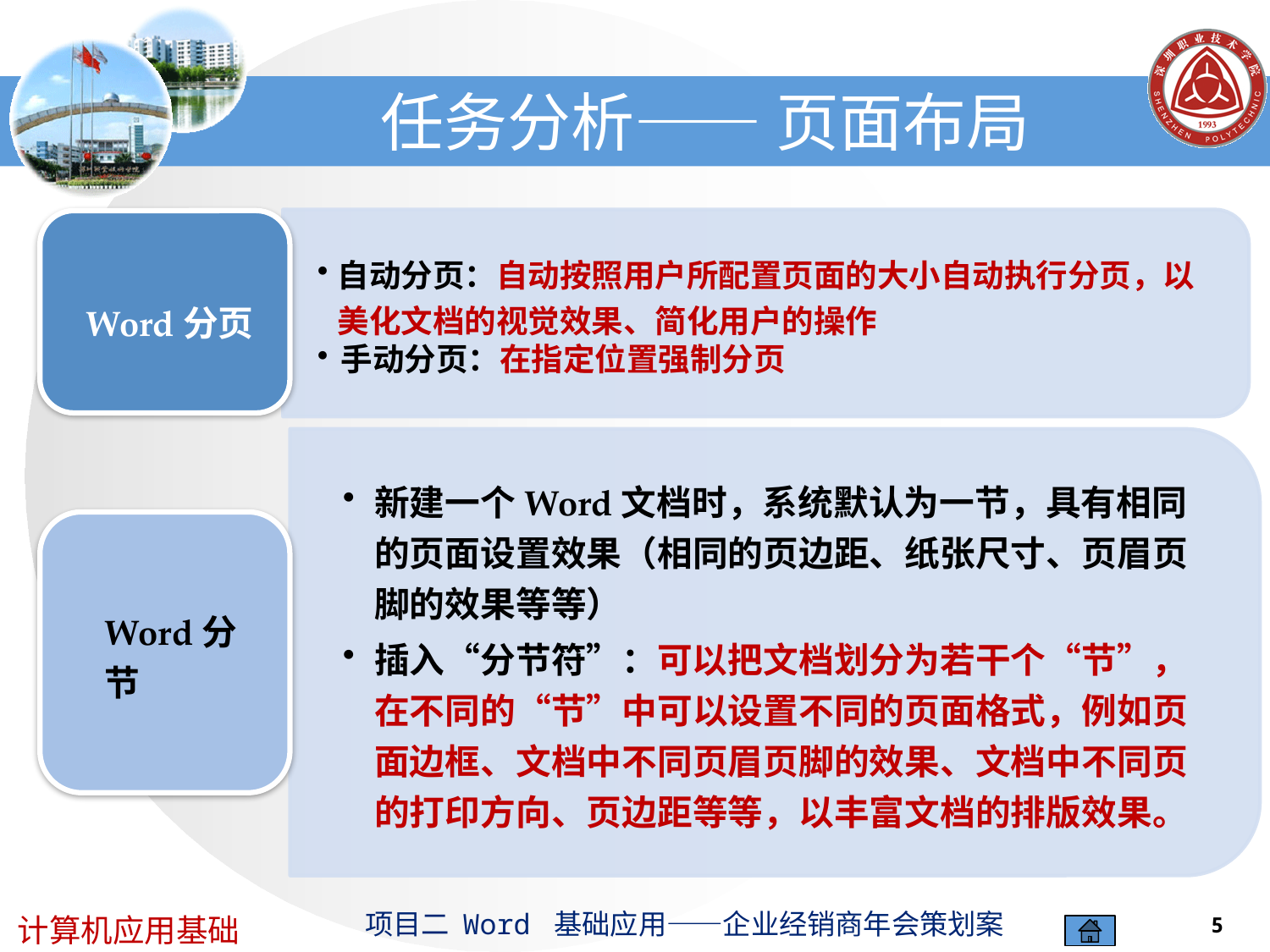

# 任务分析—— 页面布局
自动分页：自动按照用户所配置页面的大小自动执行分页，以美化文档的视觉效果、简化用户的操作
手动分页：在指定位置强制分页
Word分页
新建一个Word文档时，系统默认为一节，具有相同的页面设置效果（相同的页边距、纸张尺寸、页眉页脚的效果等等）
插入“分节符”：可以把文档划分为若干个“节”，在不同的“节”中可以设置不同的页面格式，例如页面边框、文档中不同页眉页脚的效果、文档中不同页的打印方向、页边距等等，以丰富文档的排版效果。
Word分节
5